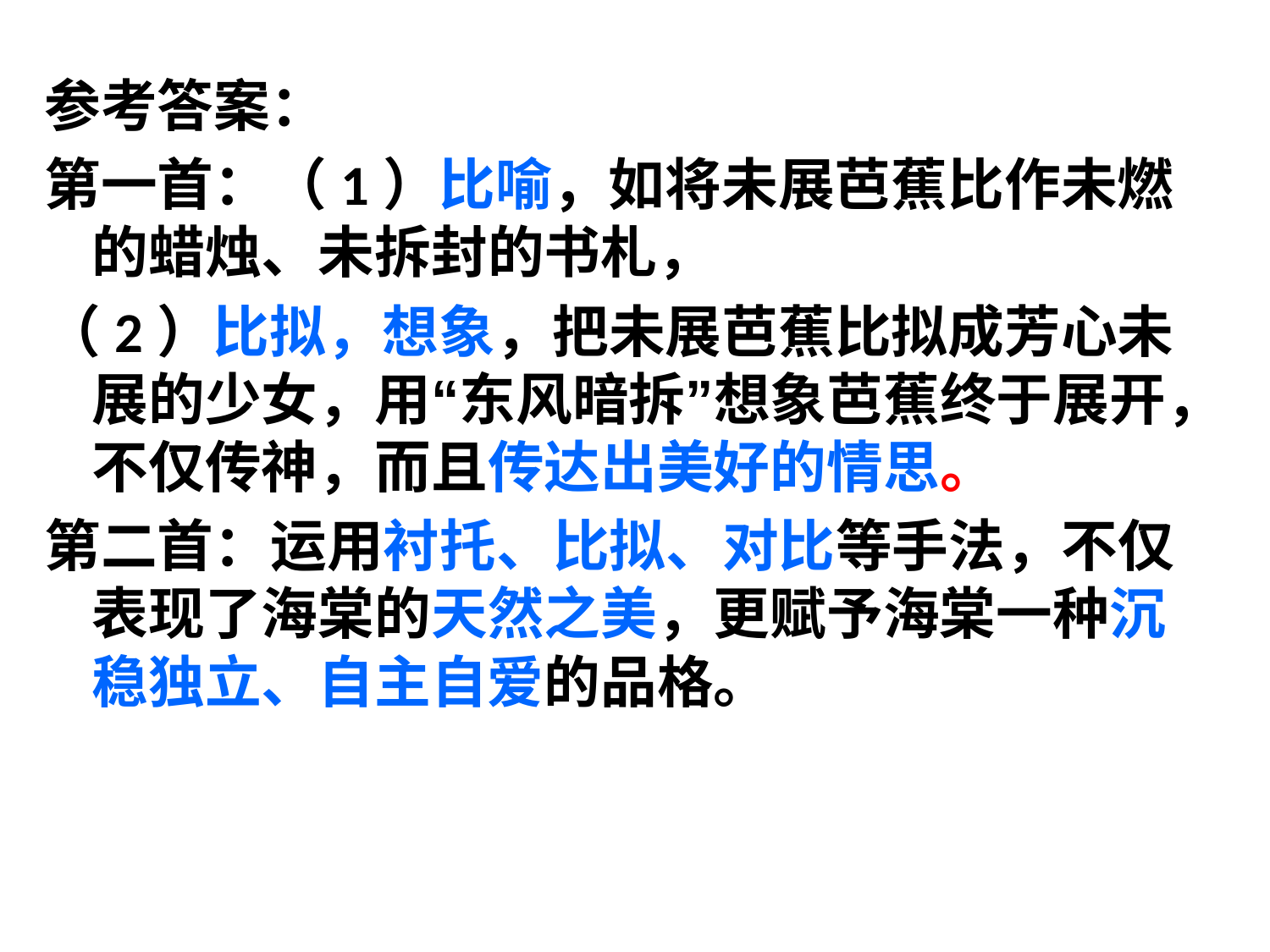

参考答案：
第一首：（1）比喻，如将未展芭蕉比作未燃的蜡烛、未拆封的书札，
（2）比拟，想象，把未展芭蕉比拟成芳心未展的少女，用“东风暗拆”想象芭蕉终于展开，不仅传神，而且传达出美好的情思。
第二首：运用衬托、比拟、对比等手法，不仅表现了海棠的天然之美，更赋予海棠一种沉稳独立、自主自爱的品格。